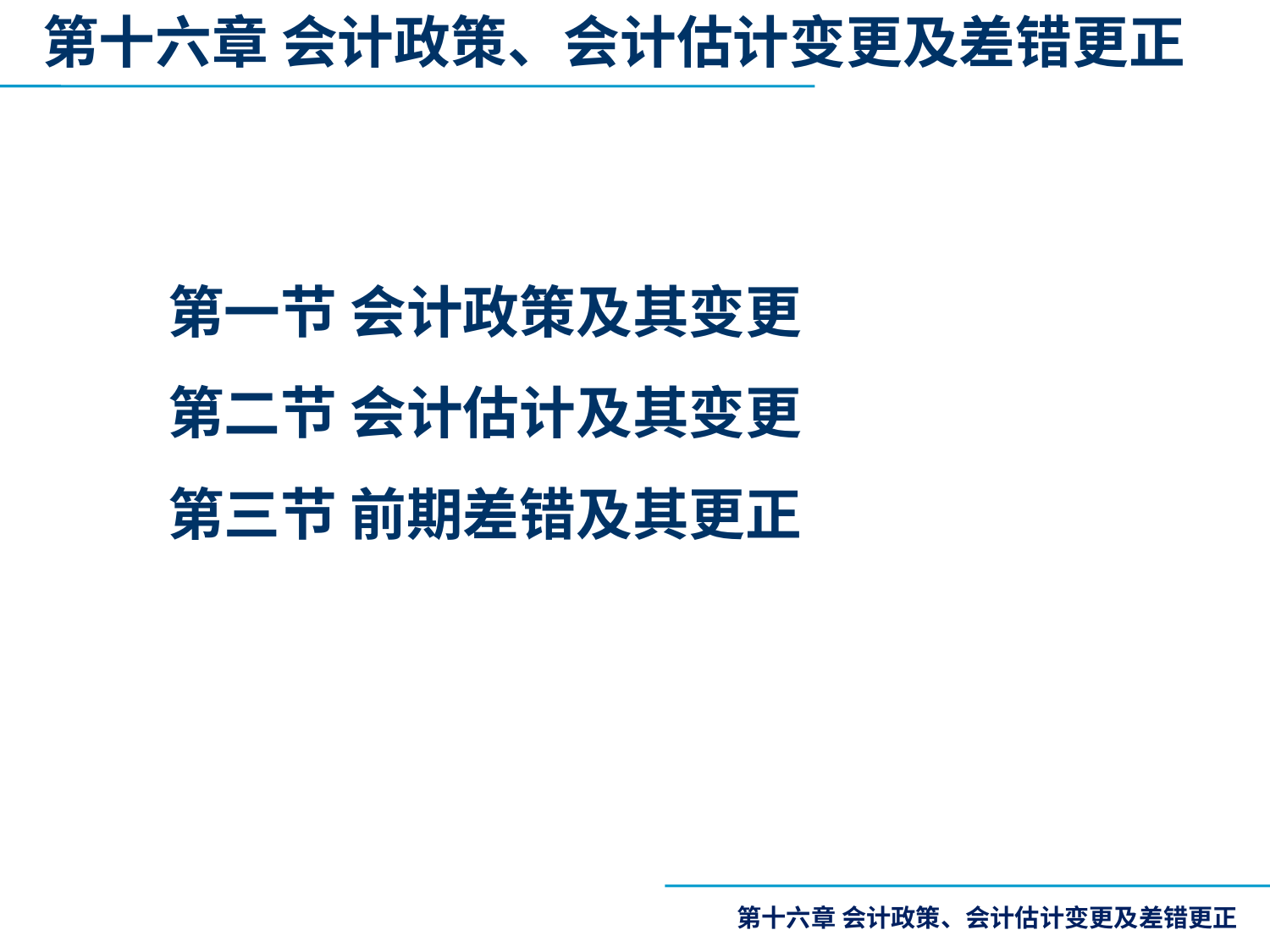

第十六章 会计政策、会计估计变更及差错更正
第一节 会计政策及其变更
第二节 会计估计及其变更
第三节 前期差错及其更正